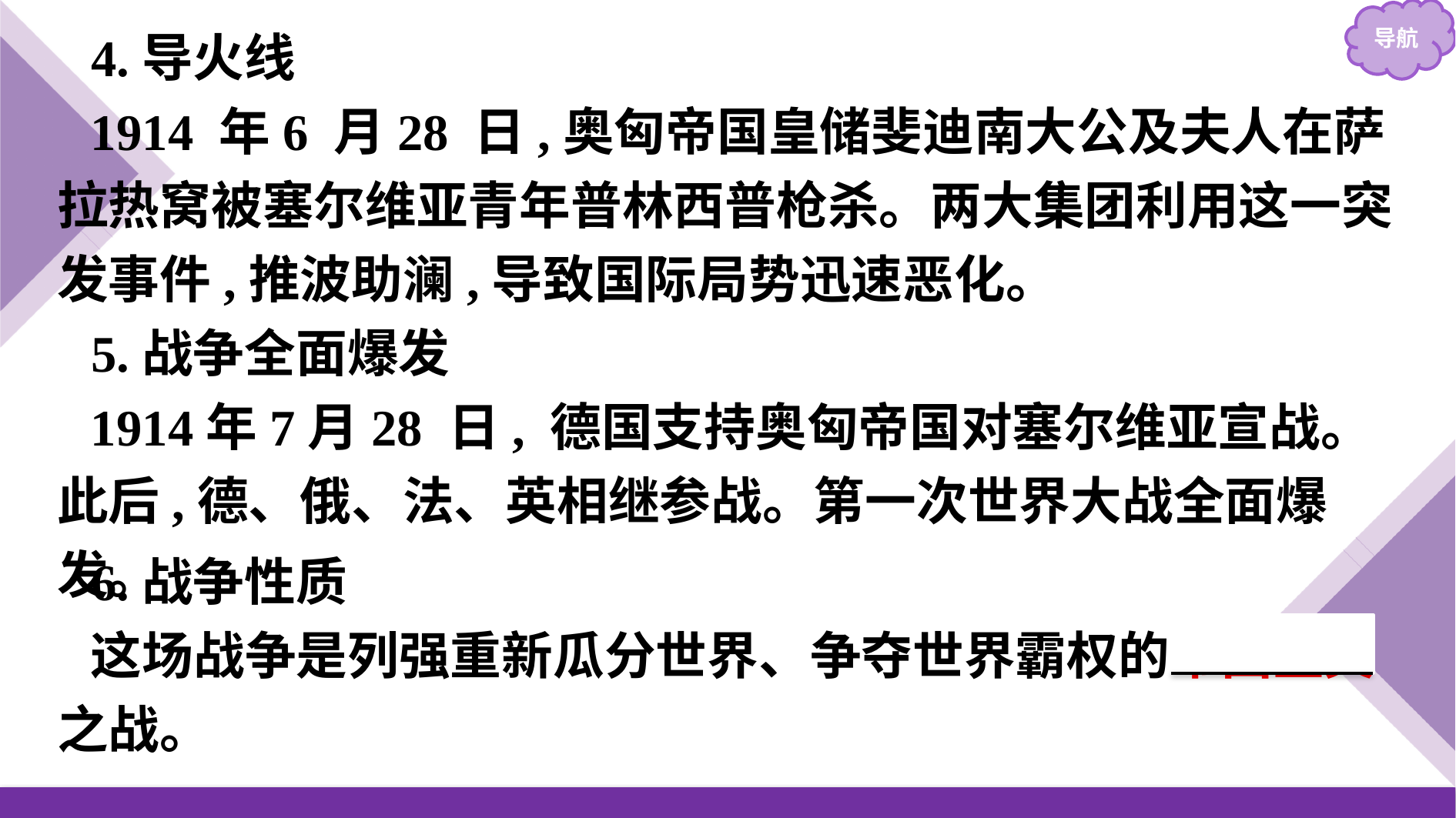

4.导火线
1914 年6 月28 日,奥匈帝国皇储斐迪南大公及夫人在萨拉热窝被塞尔维亚青年普林西普枪杀。两大集团利用这一突发事件,推波助澜,导致国际局势迅速恶化。
5.战争全面爆发
1914年7月28 日, 德国支持奥匈帝国对塞尔维亚宣战。此后,德、俄、法、英相继参战。第一次世界大战全面爆发。
6.战争性质
这场战争是列强重新瓜分世界、争夺世界霸权的帝国主义之战。